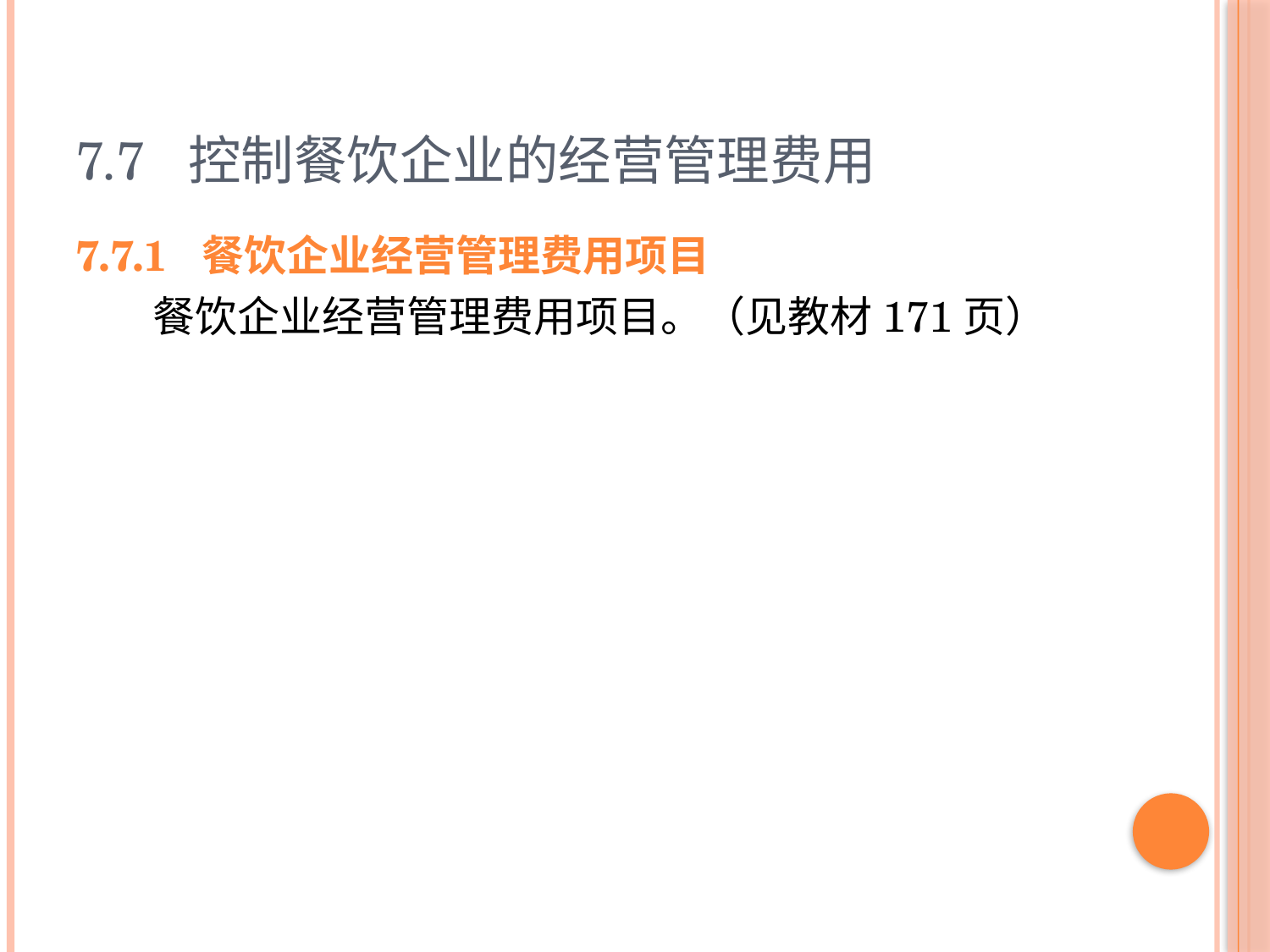

# 7.7  控制餐饮企业的经营管理费用
7.7.1  餐饮企业经营管理费用项目
       餐饮企业经营管理费用项目。（见教材171页）